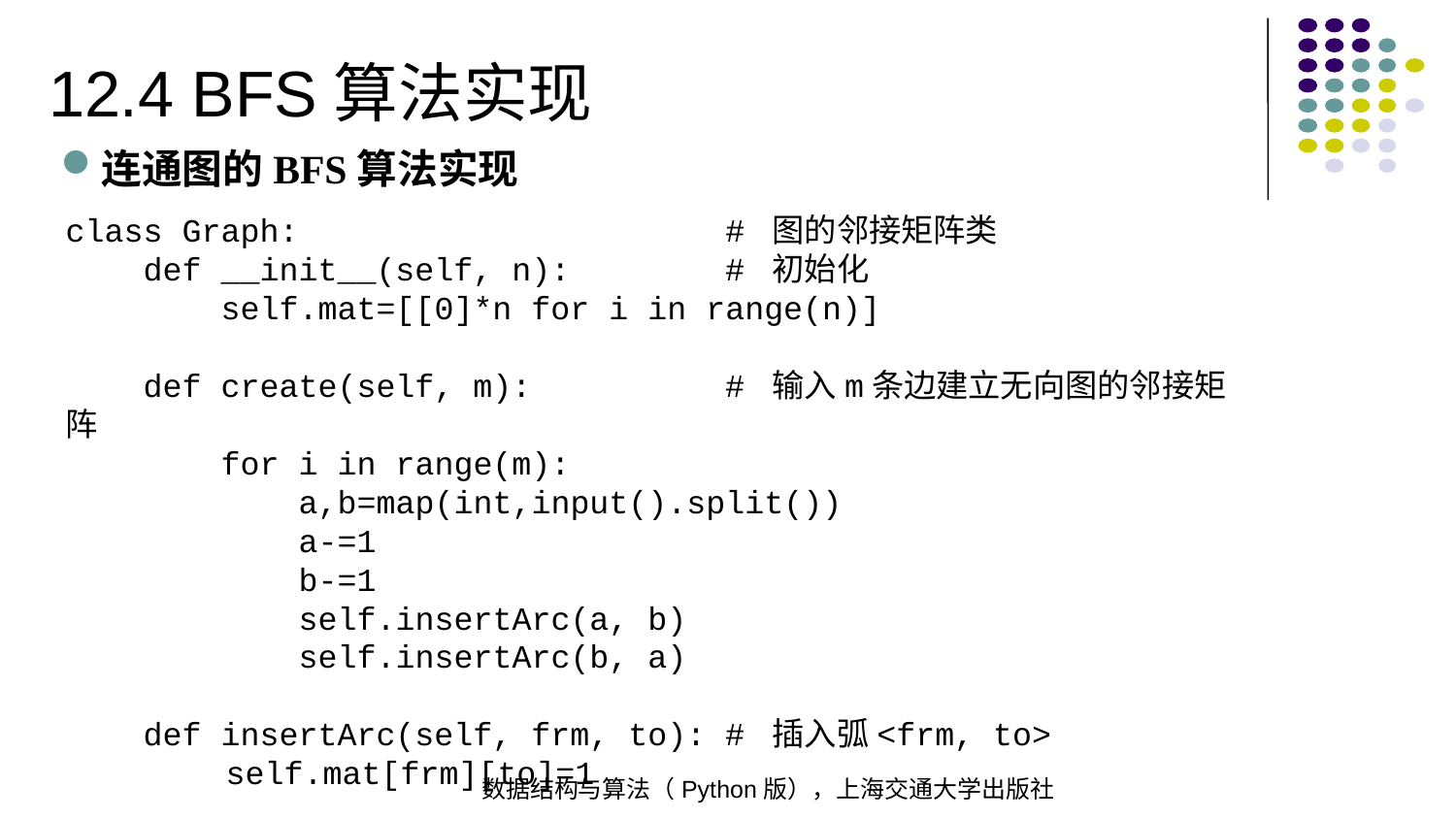

12.4 BFS算法实现
连通图的BFS算法实现
class Graph:                      # 图的邻接矩阵类
    def __init__(self, n):        # 初始化
        self.mat=[[0]*n for i in range(n)]

    def create(self, m):          # 输入m条边建立无向图的邻接矩阵
        for i in range(m):
            a,b=map(int,input().split())
            a-=1
            b-=1
            self.insertArc(a, b)
            self.insertArc(b, a)

    def insertArc(self, frm, to): # 插入弧<frm, to>
                    self.mat[frm][to]=1